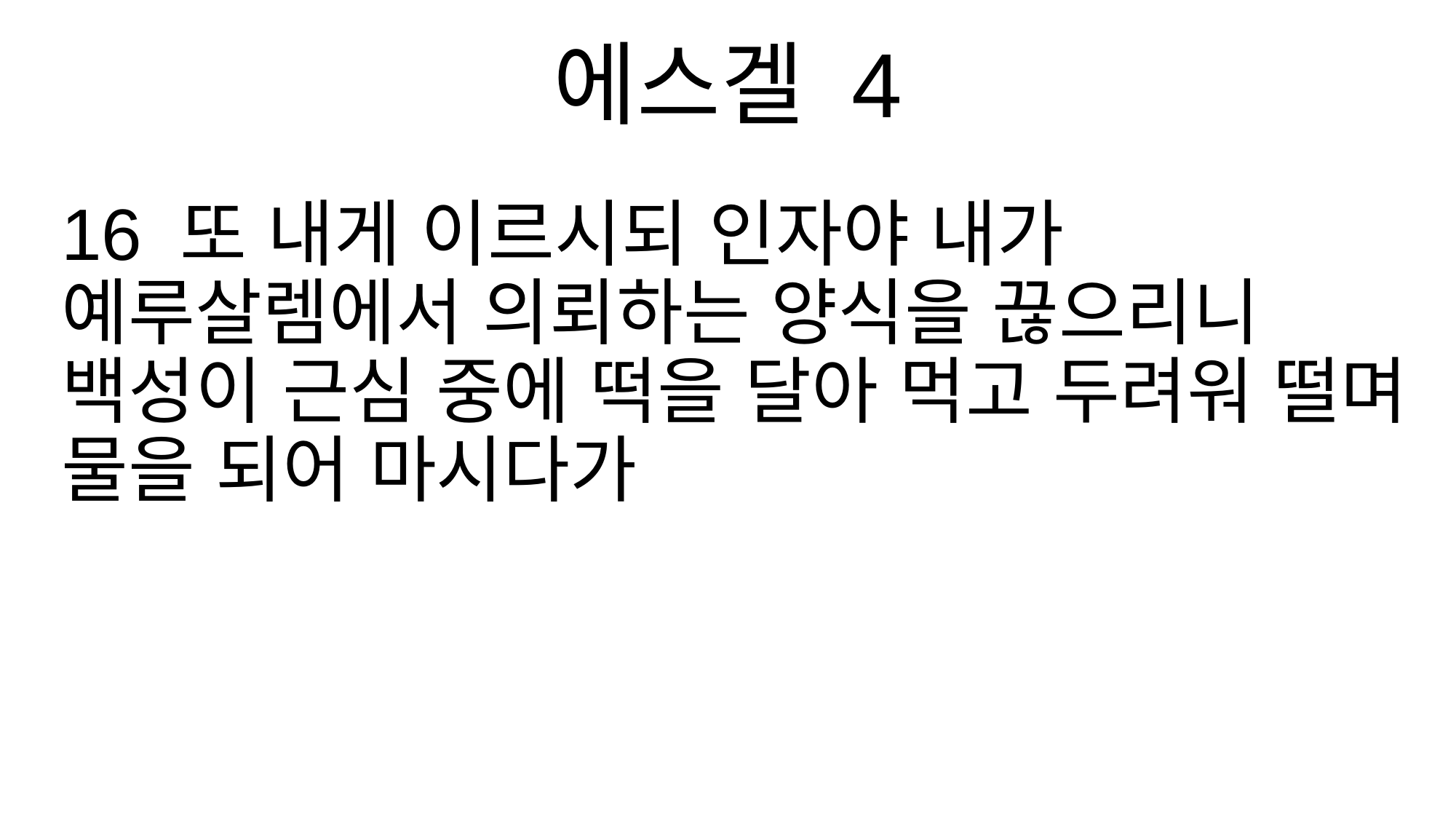

에스겔 4
16 또 내게 이르시되 인자야 내가 예루살렘에서 의뢰하는 양식을 끊으리니 백성이 근심 중에 떡을 달아 먹고 두려워 떨며 물을 되어 마시다가